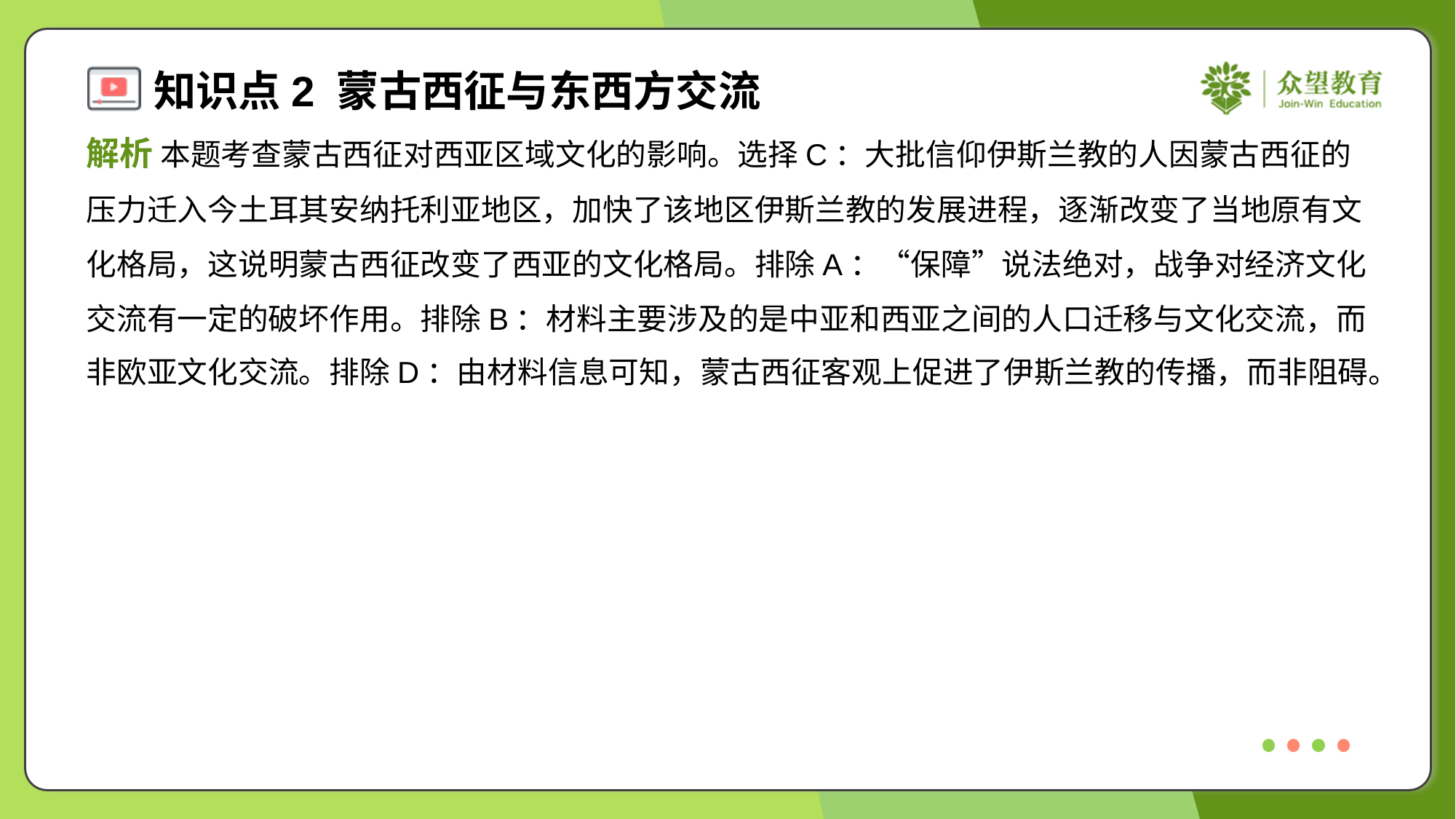

解析 本题考查蒙古西征对西亚区域文化的影响。选择C：大批信仰伊斯兰教的人因蒙古西征的
压力迁入今土耳其安纳托利亚地区，加快了该地区伊斯兰教的发展进程，逐渐改变了当地原有文
化格局，这说明蒙古西征改变了西亚的文化格局。排除A：“保障”说法绝对，战争对经济文化
交流有一定的破坏作用。排除B：材料主要涉及的是中亚和西亚之间的人口迁移与文化交流，而
非欧亚文化交流。排除D：由材料信息可知，蒙古西征客观上促进了伊斯兰教的传播，而非阻碍。